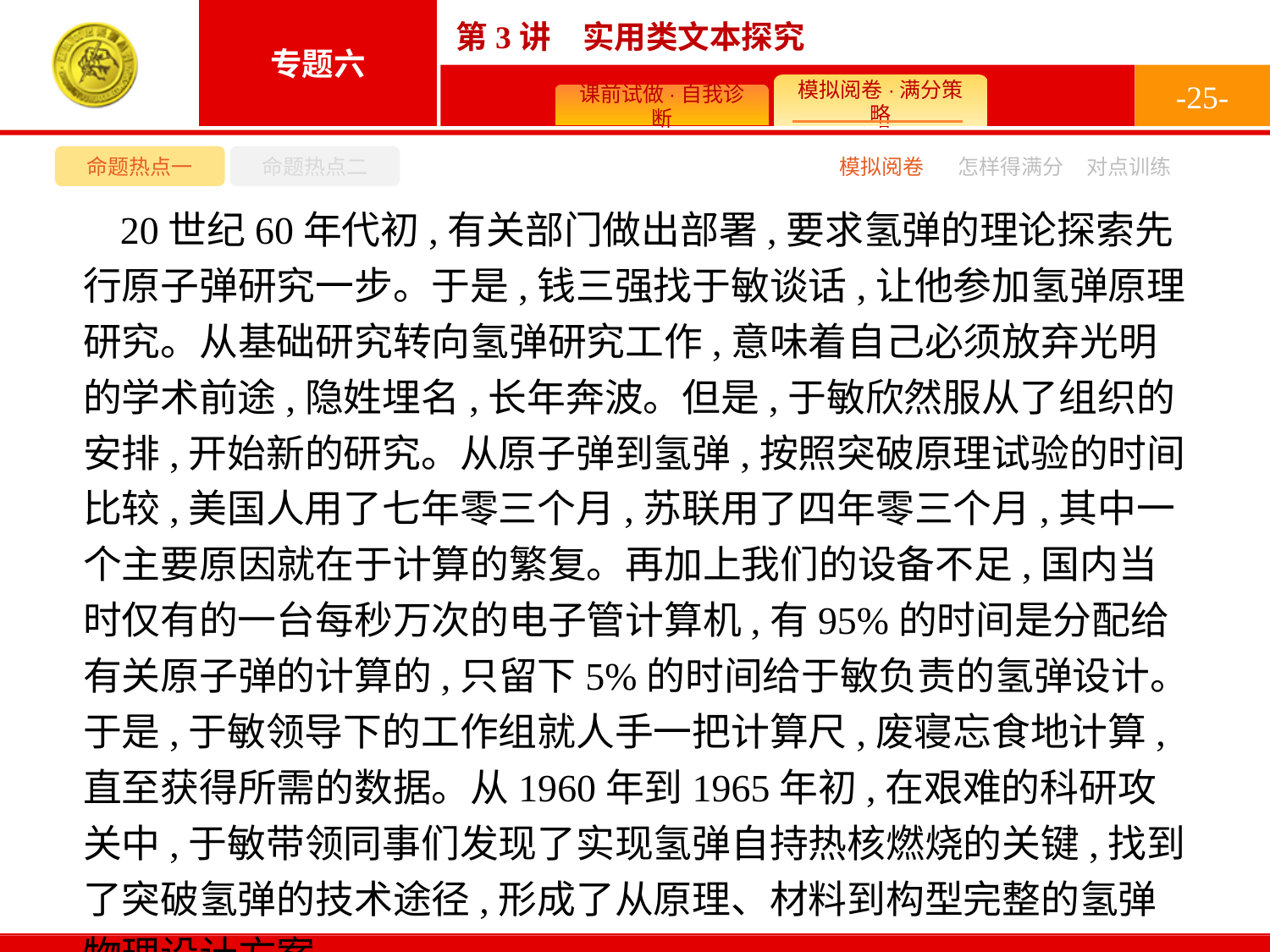

-25-
命题热点一
命题热点二
模拟阅卷
怎样得满分
对点训练
20世纪60年代初,有关部门做出部署,要求氢弹的理论探索先行原子弹研究一步。于是,钱三强找于敏谈话,让他参加氢弹原理研究。从基础研究转向氢弹研究工作,意味着自己必须放弃光明的学术前途,隐姓埋名,长年奔波。但是,于敏欣然服从了组织的安排,开始新的研究。从原子弹到氢弹,按照突破原理试验的时间比较,美国人用了七年零三个月,苏联用了四年零三个月,其中一个主要原因就在于计算的繁复。再加上我们的设备不足,国内当时仅有的一台每秒万次的电子管计算机,有95%的时间是分配给有关原子弹的计算的,只留下5%的时间给于敏负责的氢弹设计。于是,于敏领导下的工作组就人手一把计算尺,废寝忘食地计算,直至获得所需的数据。从1960年到1965年初,在艰难的科研攻关中,于敏带领同事们发现了实现氢弹自持热核燃烧的关键,找到了突破氢弹的技术途径,形成了从原理、材料到构型完整的氢弹物理设计方案。